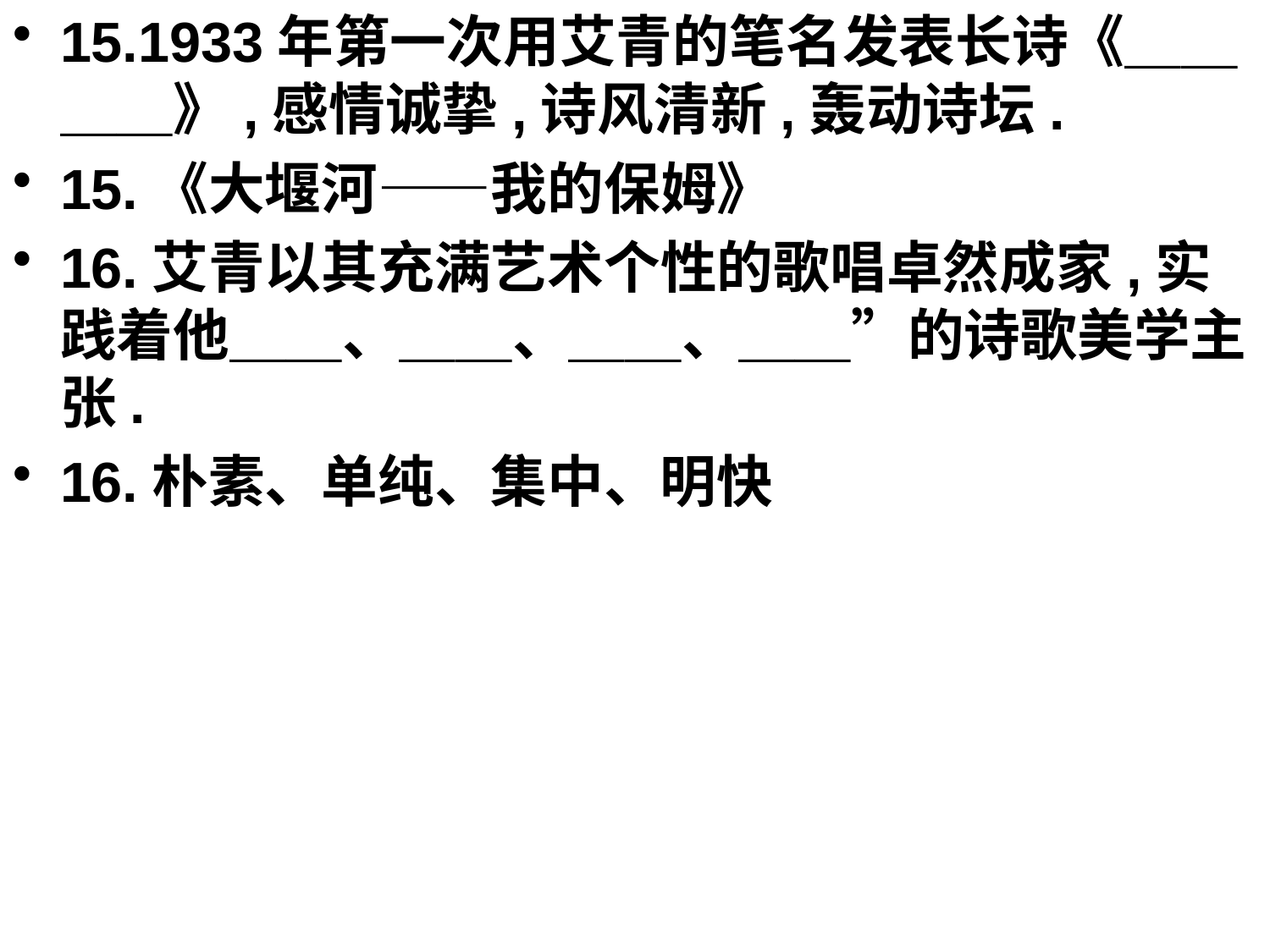

15.1933年第一次用艾青的笔名发表长诗《＿＿＿＿》,感情诚挚,诗风清新,轰动诗坛.
15.《大堰河——我的保姆》
16.艾青以其充满艺术个性的歌唱卓然成家,实践着他＿＿、＿＿、＿＿、＿＿”的诗歌美学主张.
16.朴素、单纯、集中、明快